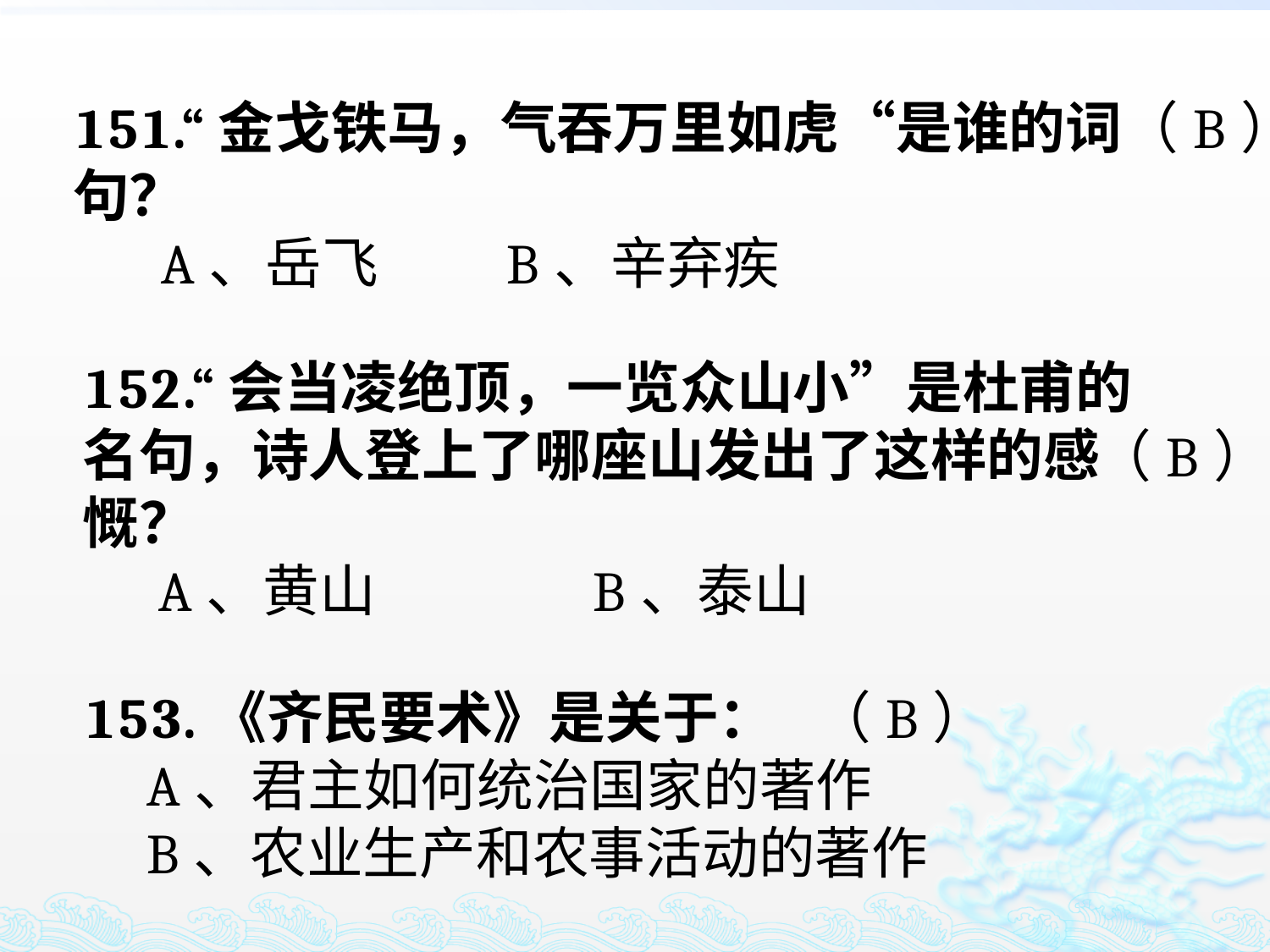

151.“金戈铁马，气吞万里如虎“是谁的词句？
       A、岳飞         B、辛弃疾
（B）
152.“会当凌绝顶，一览众山小”是杜甫的名句，诗人登上了哪座山发出了这样的感慨？
      A、黄山                B、泰山
（B）
153.《齐民要术》是关于：
     A、君主如何统治国家的著作
     B、农业生产和农事活动的著作
（B）